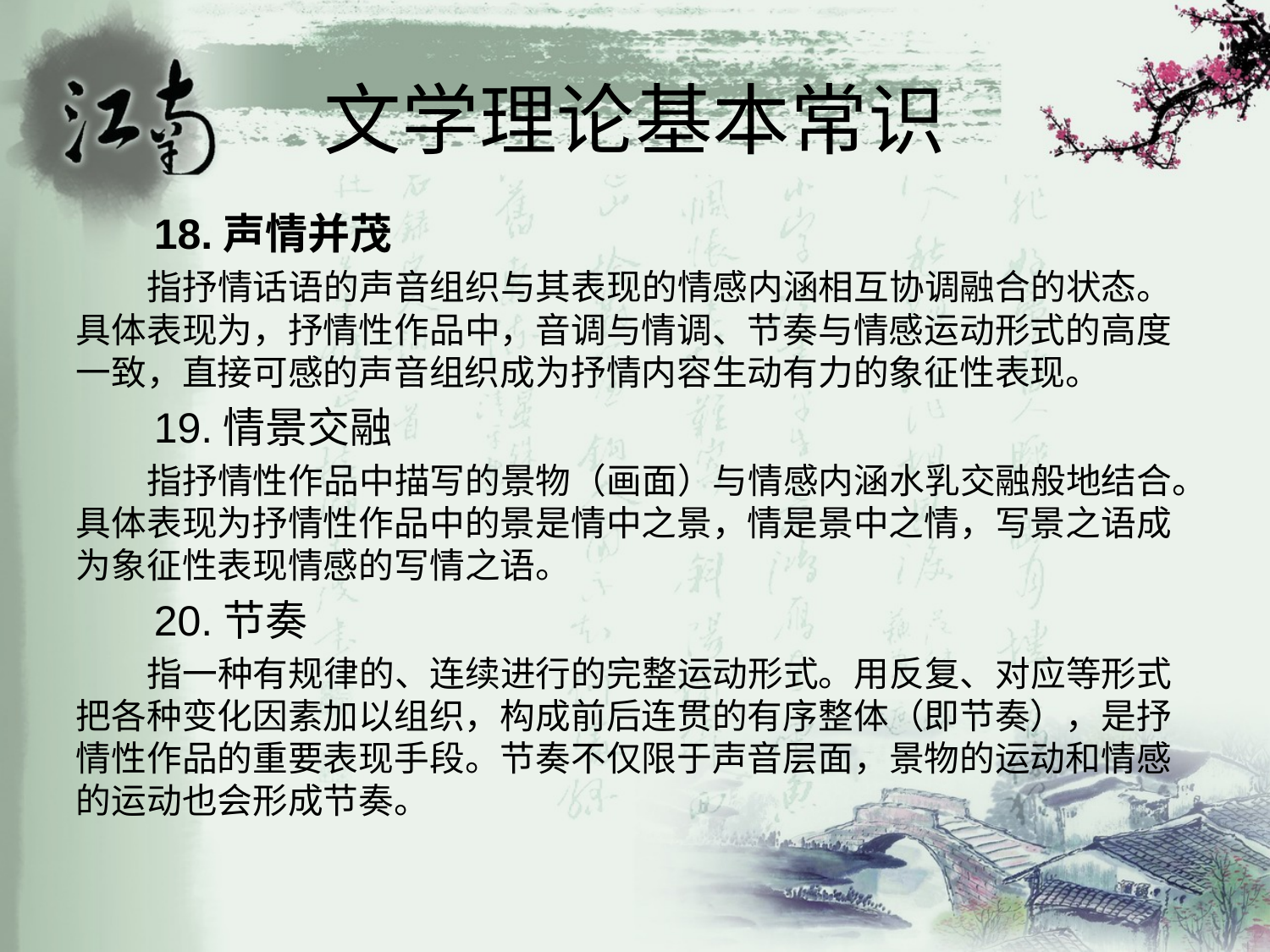

# 文学理论基本常识
        18.声情并茂
        指抒情话语的声音组织与其表现的情感内涵相互协调融合的状态。具体表现为，抒情性作品中，音调与情调、节奏与情感运动形式的高度一致，直接可感的声音组织成为抒情内容生动有力的象征性表现。
        19.情景交融
        指抒情性作品中描写的景物（画面）与情感内涵水乳交融般地结合。具体表现为抒情性作品中的景是情中之景，情是景中之情，写景之语成为象征性表现情感的写情之语。
        20.节奏
        指一种有规律的、连续进行的完整运动形式。用反复、对应等形式把各种变化因素加以组织，构成前后连贯的有序整体（即节奏），是抒情性作品的重要表现手段。节奏不仅限于声音层面，景物的运动和情感的运动也会形成节奏。